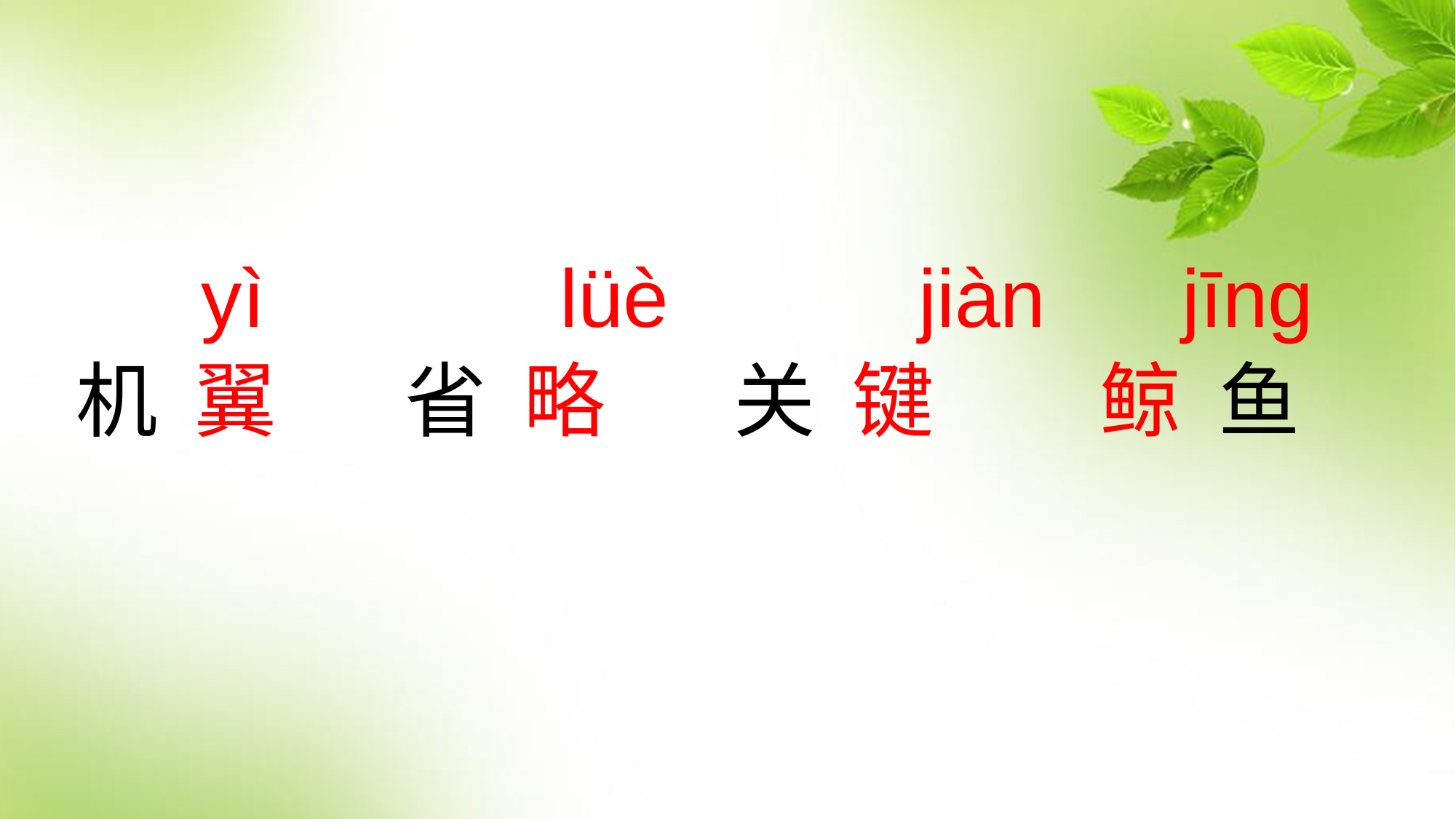

yì             lüè           jiàn      jīng
  机  翼       省  略       关  键         鲸  鱼